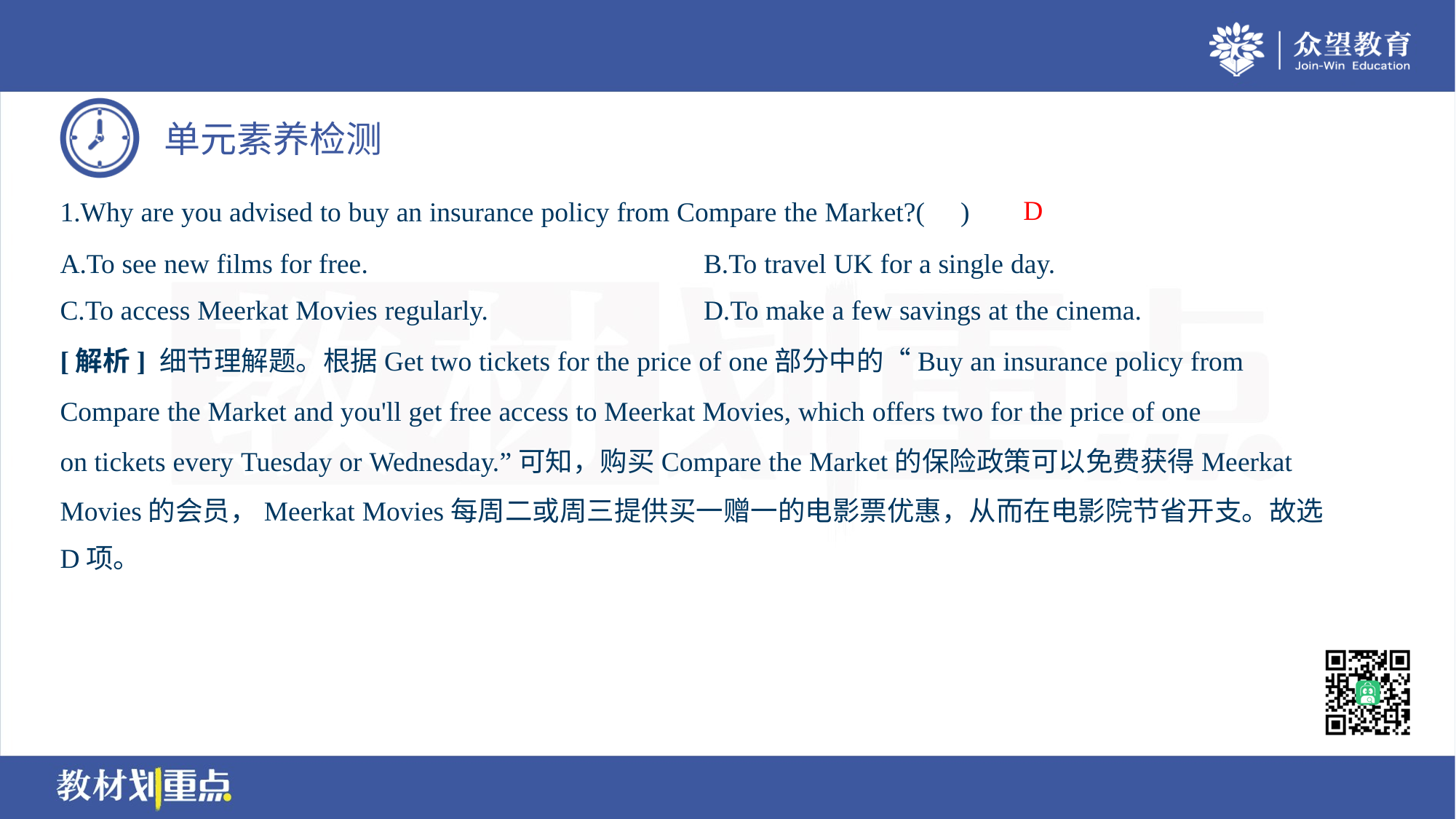

D
1.Why are you advised to buy an insurance policy from Compare the Market?(     )
A.To see new films for free.	B.To travel UK for a single day.
C.To access Meerkat Movies regularly.	D.To make a few savings at the cinema.
[解析] 细节理解题。根据Get two tickets for the price of one部分中的“Buy an insurance policy from
Compare the Market and you'll get free access to Meerkat Movies, which offers two for the price of one
on tickets every Tuesday or Wednesday.”可知，购买Compare the Market的保险政策可以免费获得Meerkat
Movies的会员，Meerkat Movies每周二或周三提供买一赠一的电影票优惠，从而在电影院节省开支。故选
D项。